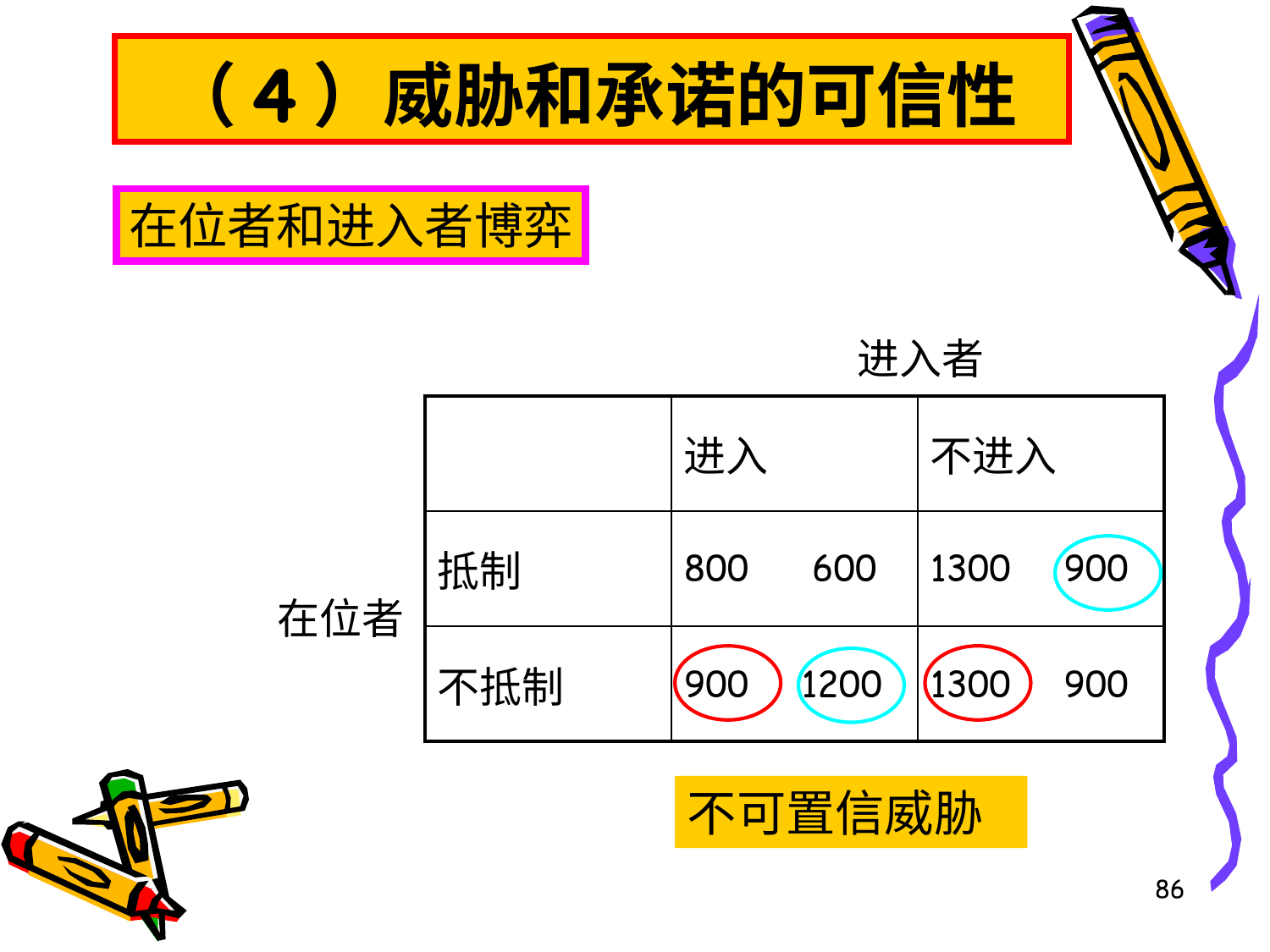

# （4）威胁和承诺的可信性
在位者和进入者博弈
进入者
|  | 进入 | 不进入 |
| --- | --- | --- |
| 抵制 | 800 600 | 1300 900 |
| 不抵制 | 900 1200 | 1300 900 |

在位者

不可置信威胁
86